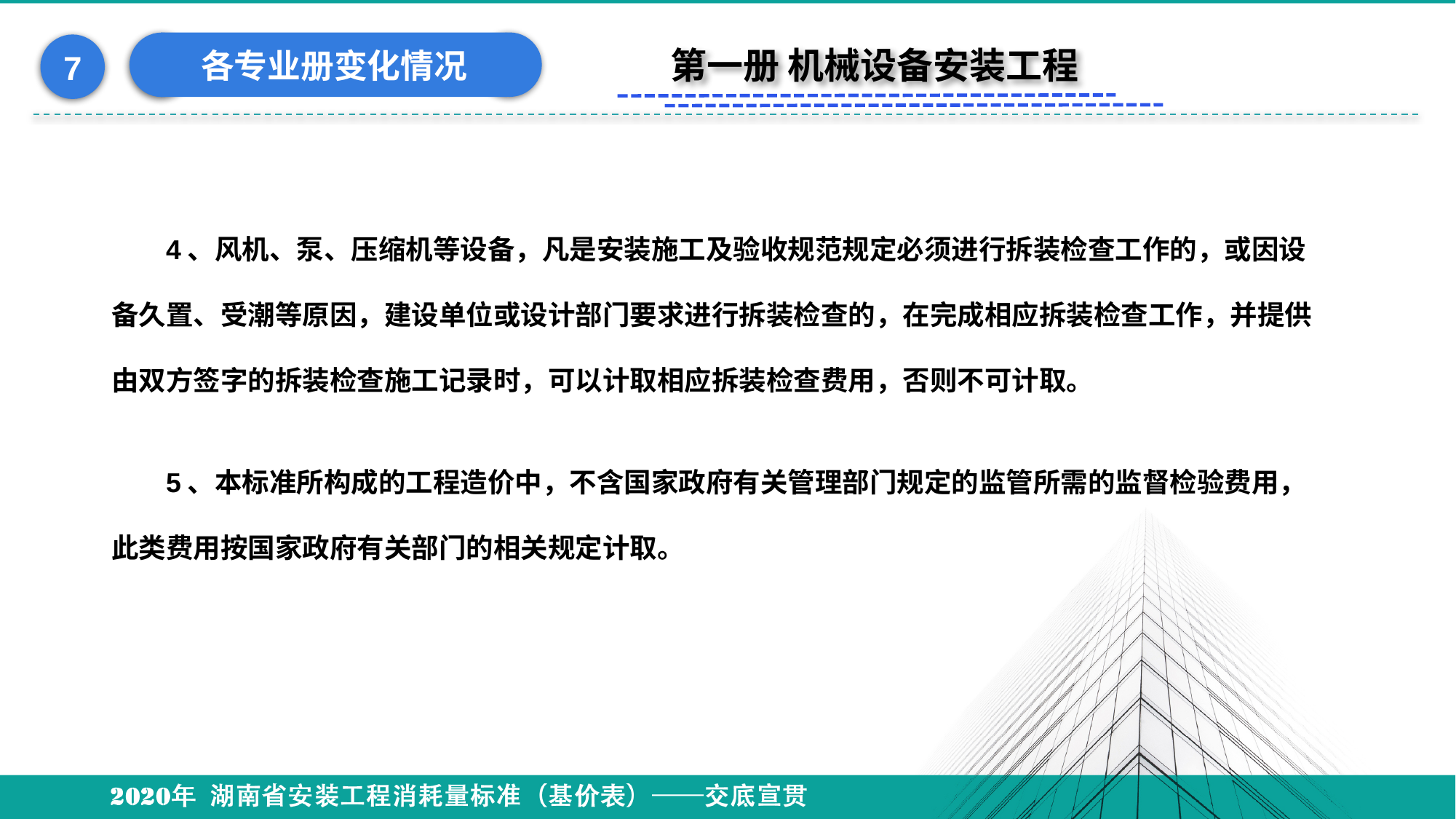

各专业册变化情况

7
第一册 机械设备安装工程
#
4、风机、泵、压缩机等设备，凡是安装施工及验收规范规定必须进行拆装检查工作的，或因设备久置、受潮等原因，建设单位或设计部门要求进行拆装检查的，在完成相应拆装检查工作，并提供由双方签字的拆装检查施工记录时，可以计取相应拆装检查费用，否则不可计取。

5、本标准所构成的工程造价中，不含国家政府有关管理部门规定的监管所需的监督检验费用，此类费用按国家政府有关部门的相关规定计取。